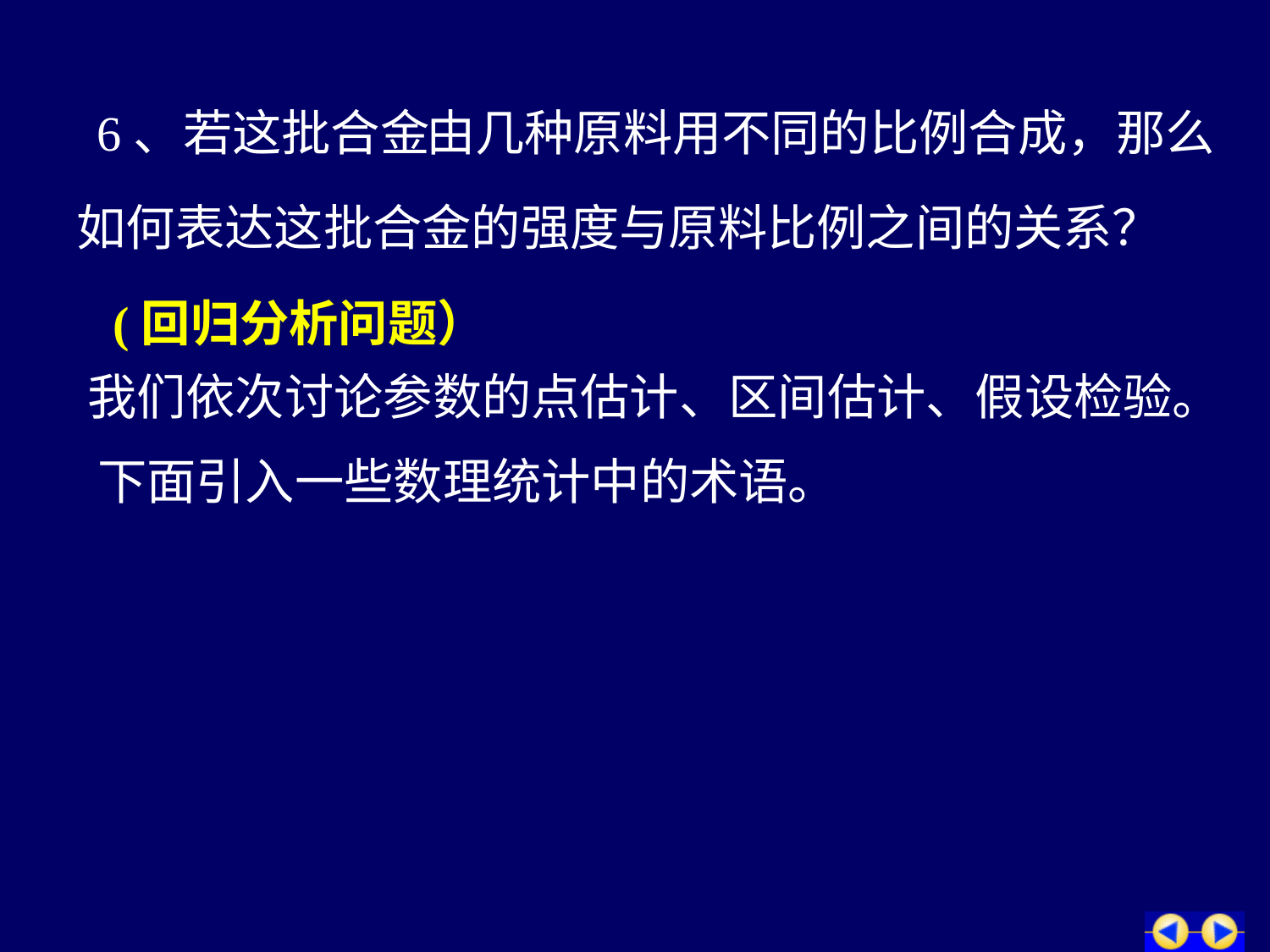

# 6、若这批合金
由几种原料用不同的比例合成，那么
如何表达这批合金的强度与原料比例之间的关系？
(回归分析问题）
我们依次讨论参数的点估计、区间估计、假设检验。
下面引入一些数理统计中的术语。
6